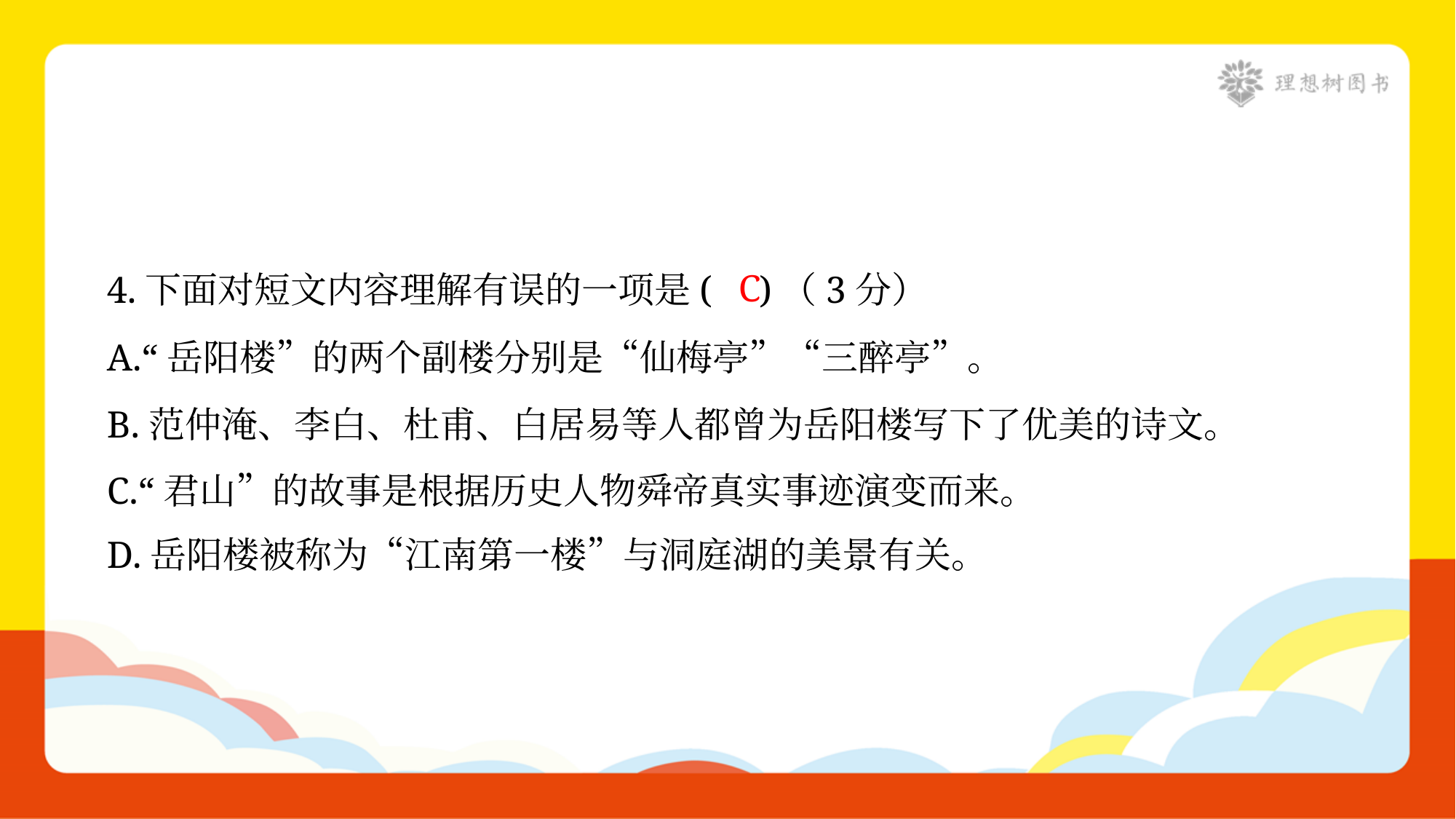

C
4.下面对短文内容理解有误的一项是(     )（3分）
A.“岳阳楼”的两个副楼分别是“仙梅亭”“三醉亭”。
B.范仲淹、李白、杜甫、白居易等人都曾为岳阳楼写下了优美的诗文。
C.“君山”的故事是根据历史人物舜帝真实事迹演变而来。
D.岳阳楼被称为“江南第一楼”与洞庭湖的美景有关。